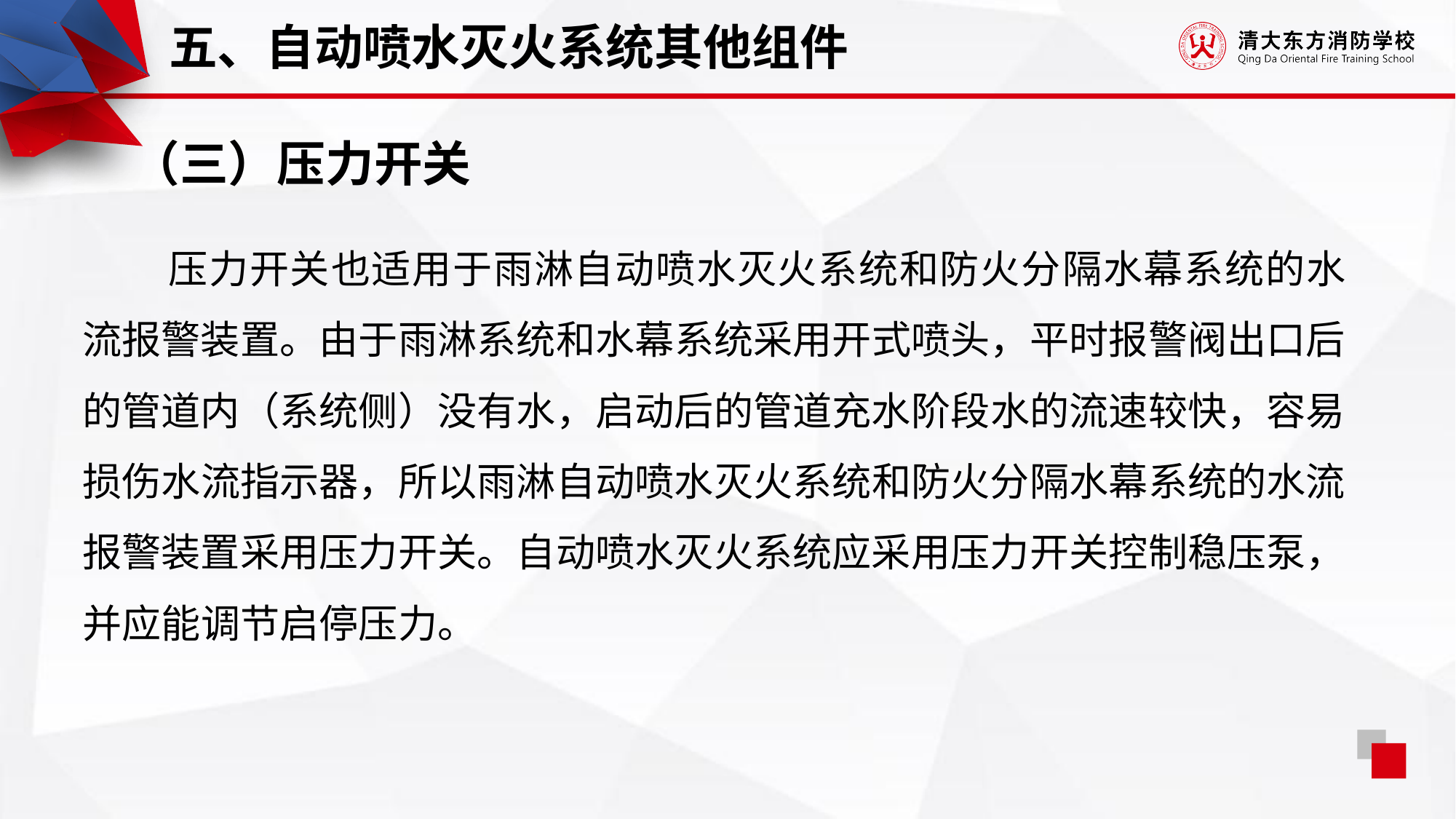

五、自动喷水灭火系统其他组件

（三）压力开关
压力开关也适用于雨淋自动喷水灭火系统和防火分隔水幕系统的水流报警装置。由于雨淋系统和水幕系统采用开式喷头，平时报警阀出口后的管道内（系统侧）没有水，启动后的管道充水阶段水的流速较快，容易损伤水流指示器，所以雨淋自动喷水灭火系统和防火分隔水幕系统的水流报警装置采用压力开关。自动喷水灭火系统应采用压力开关控制稳压泵，并应能调节启停压力。